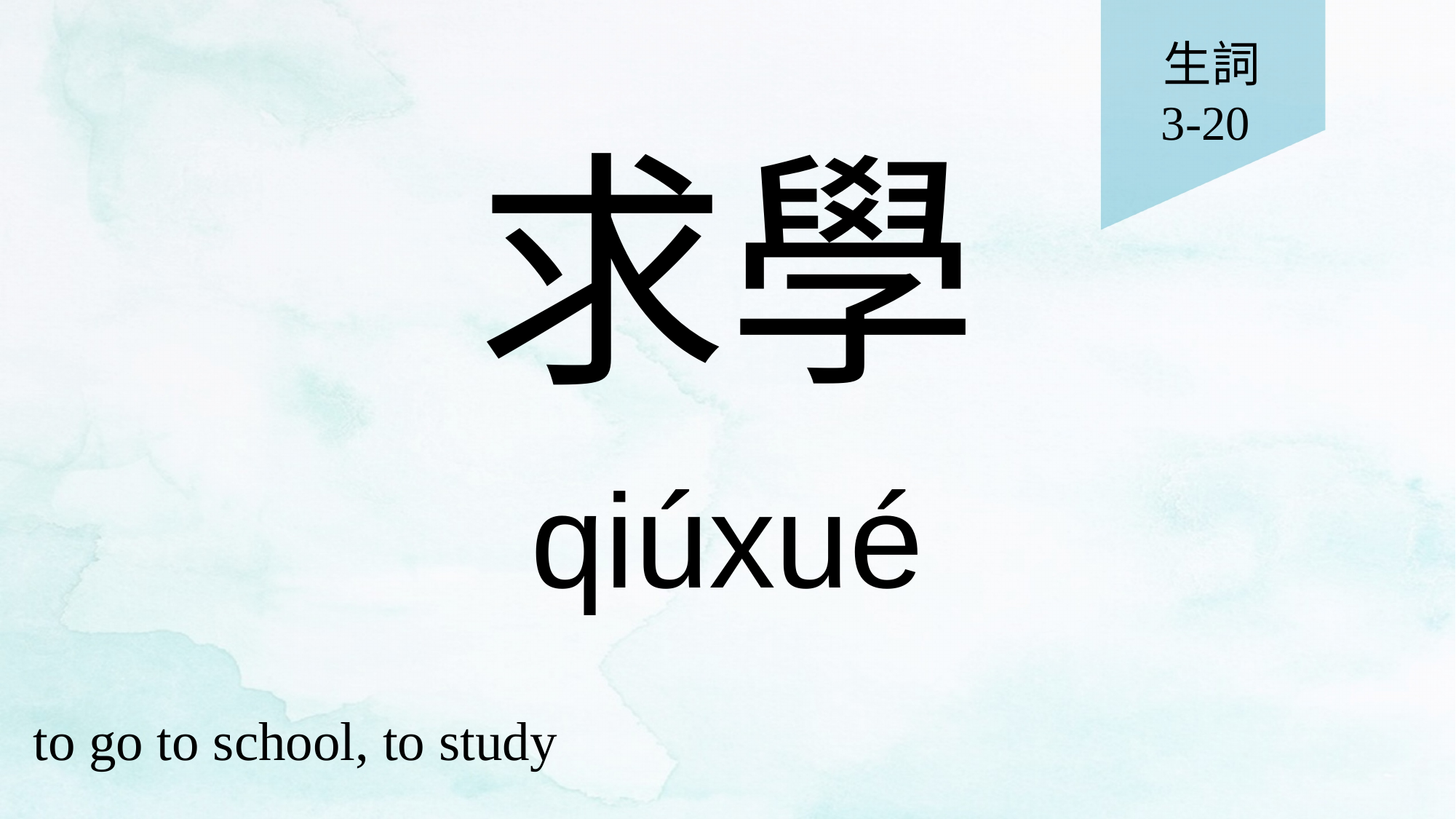

生詞
3-20
# 求學
qiúxué
to go to school, to study